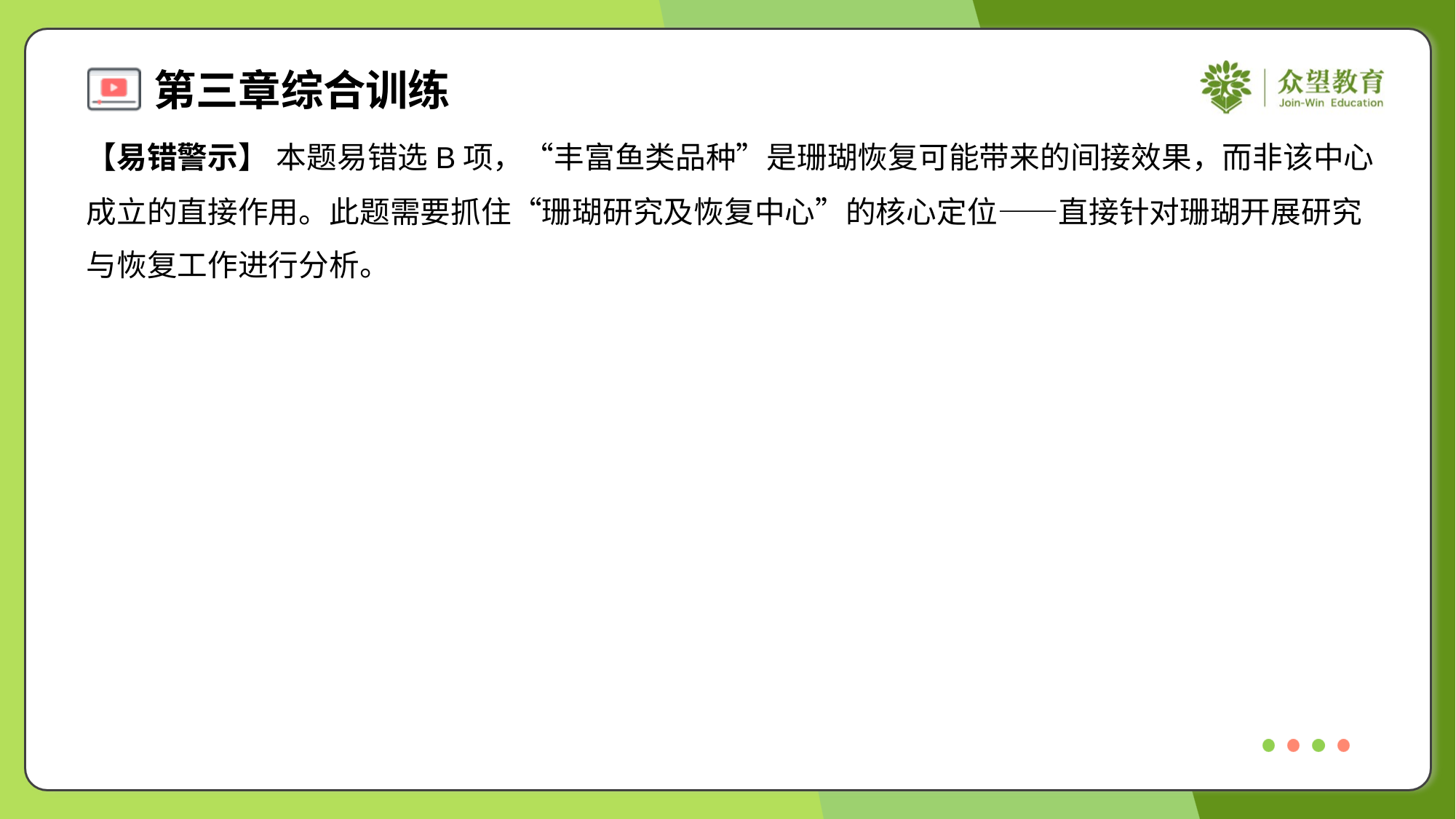

【易错警示】 本题易错选B项，“丰富鱼类品种”是珊瑚恢复可能带来的间接效果，而非该中心
成立的直接作用。此题需要抓住“珊瑚研究及恢复中心”的核心定位——直接针对珊瑚开展研究
与恢复工作进行分析。